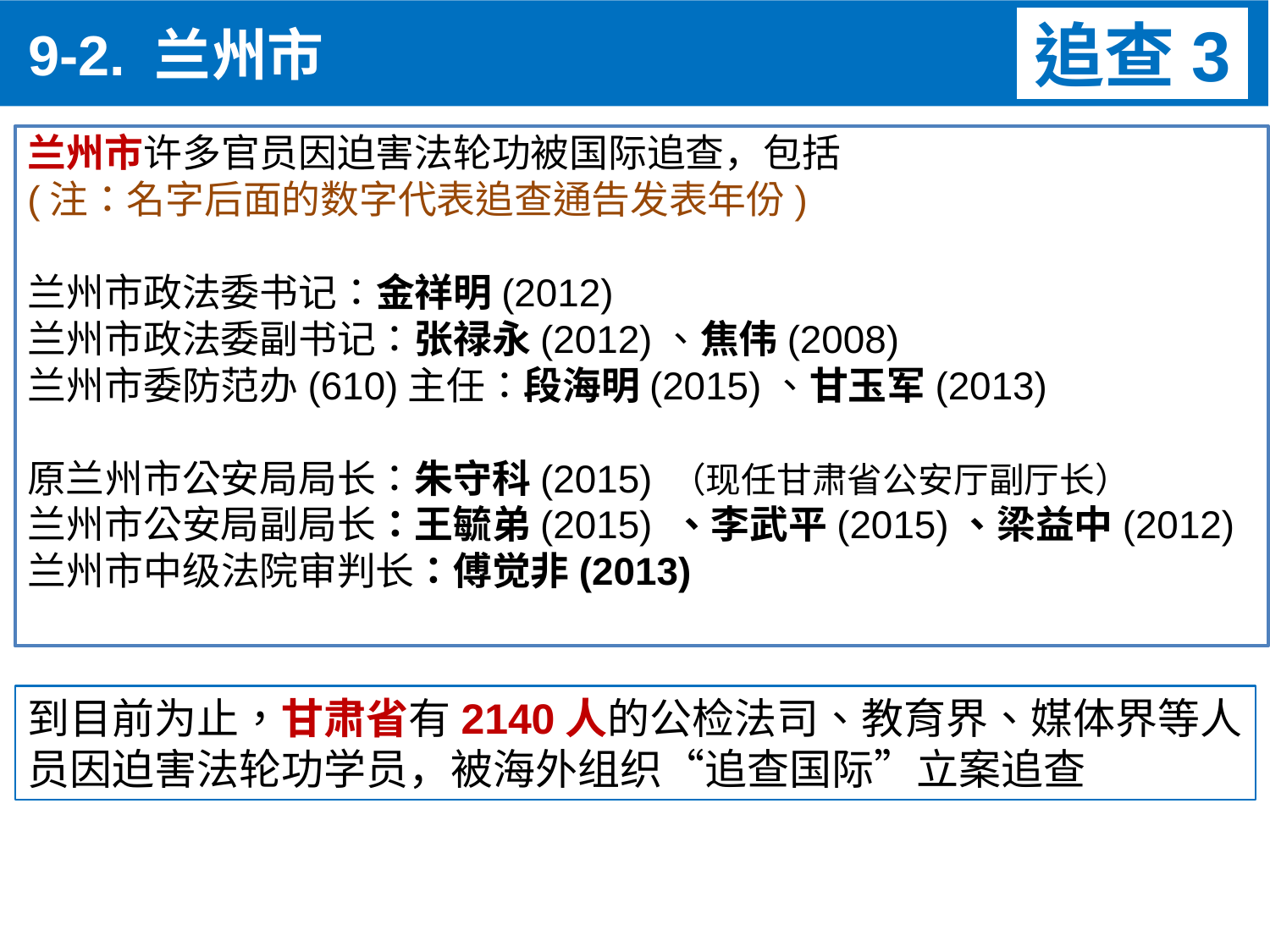

9-2. 兰州市
追查3
兰州市许多官员因迫害法轮功被国际追查，包括
(注：名字后面的数字代表追查通告发表年份)

兰州市政法委书记：金祥明(2012)
兰州市政法委副书记：张禄永(2012)、焦伟(2008)
兰州市委防范办(610)主任：段海明(2015)、甘玉军(2013)

原兰州市公安局局长：朱守科(2015) （现任甘肃省公安厅副厅长）
兰州市公安局副局长：王毓弟(2015) 、李武平(2015)、梁益中(2012)
兰州市中级法院审判长：傅觉非(2013)

到目前为止，甘肃省有2140人的公检法司、教育界、媒体界等人员因迫害法轮功学员，被海外组织“追查国际”立案追查